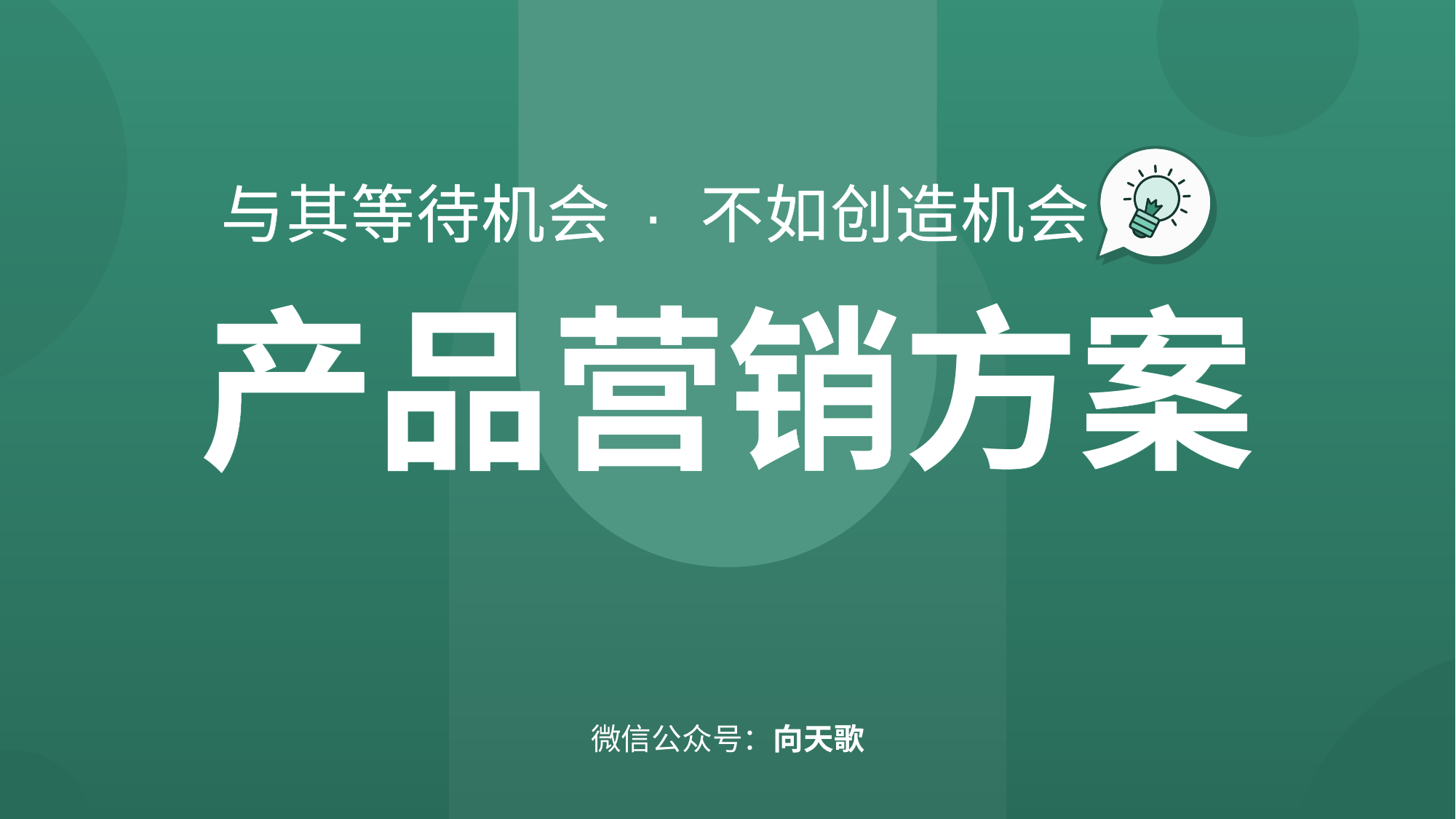

与其等待机会 · 不如创造机会
与其等待机会 · 不如创造机会
产品营销方案
产品营销方案

微信公众号：向天歌